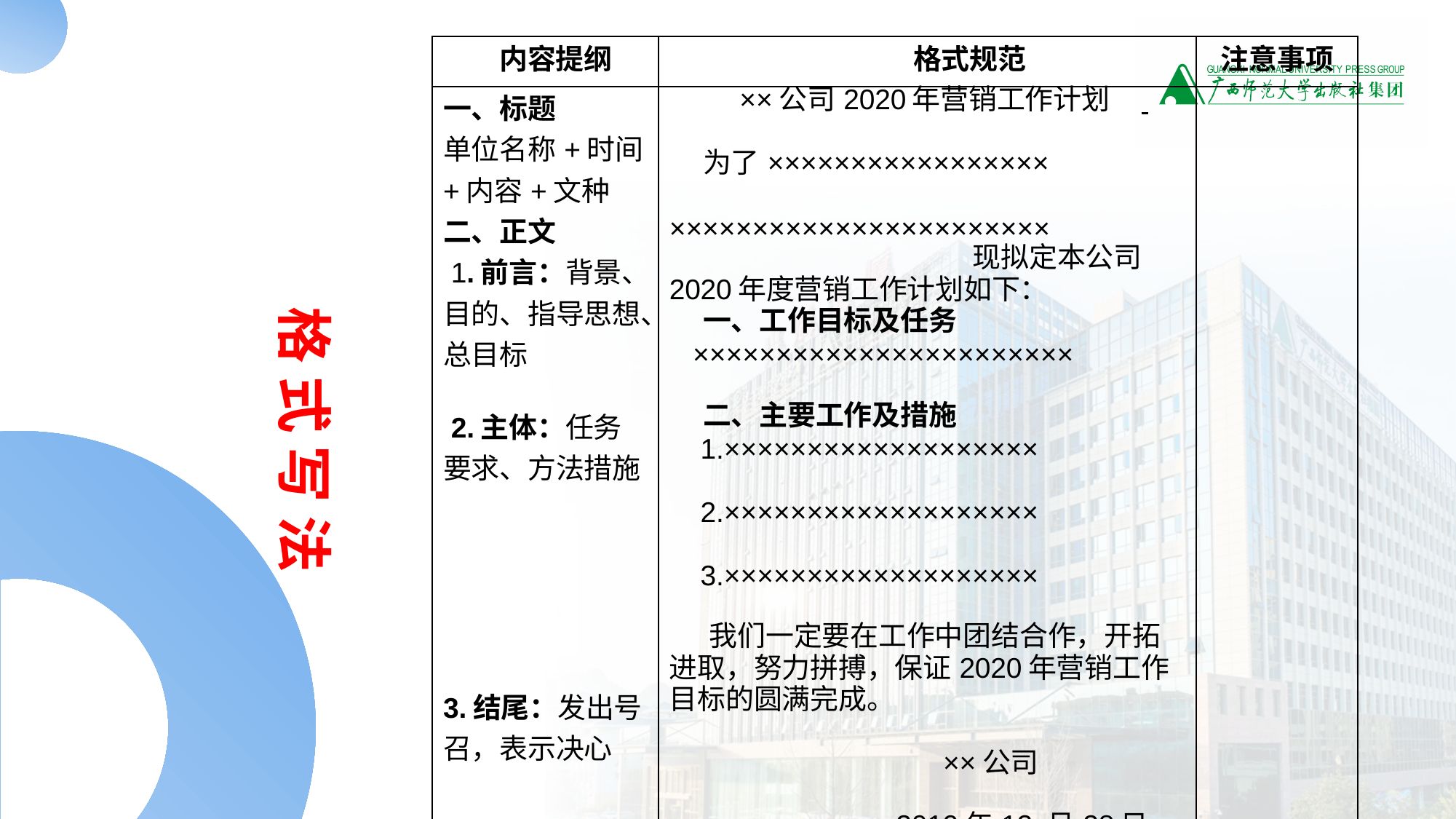

| 内容提纲 | 格式规范 | 注意事项 |
| --- | --- | --- |
| 一、标题 单位名称+时间+内容+文种 二、正文 1.前言：背景、目的、指导思想、总目标 2.主体：任务要求、方法措施 3.结尾：发出号召，表示决心 三、落款 署名、日期 | ××公司2020年营销工作计划 为了××××××××××××××××× ××××××××××××××××××××××× 现拟定本公司2020年度营销工作计划如下： 一、工作目标及任务 ××××××××××××××××××××××× 二、主要工作及措施 1.××××××××××××××××××× 2.××××××××××××××××××× 3.××××××××××××××××××× 我们一定要在工作中团结合作，开拓进取，努力拼搏，保证2020年营销工作目标的圆满完成。 ××公司 2019年12 月28日 |  |
格 式 写 法